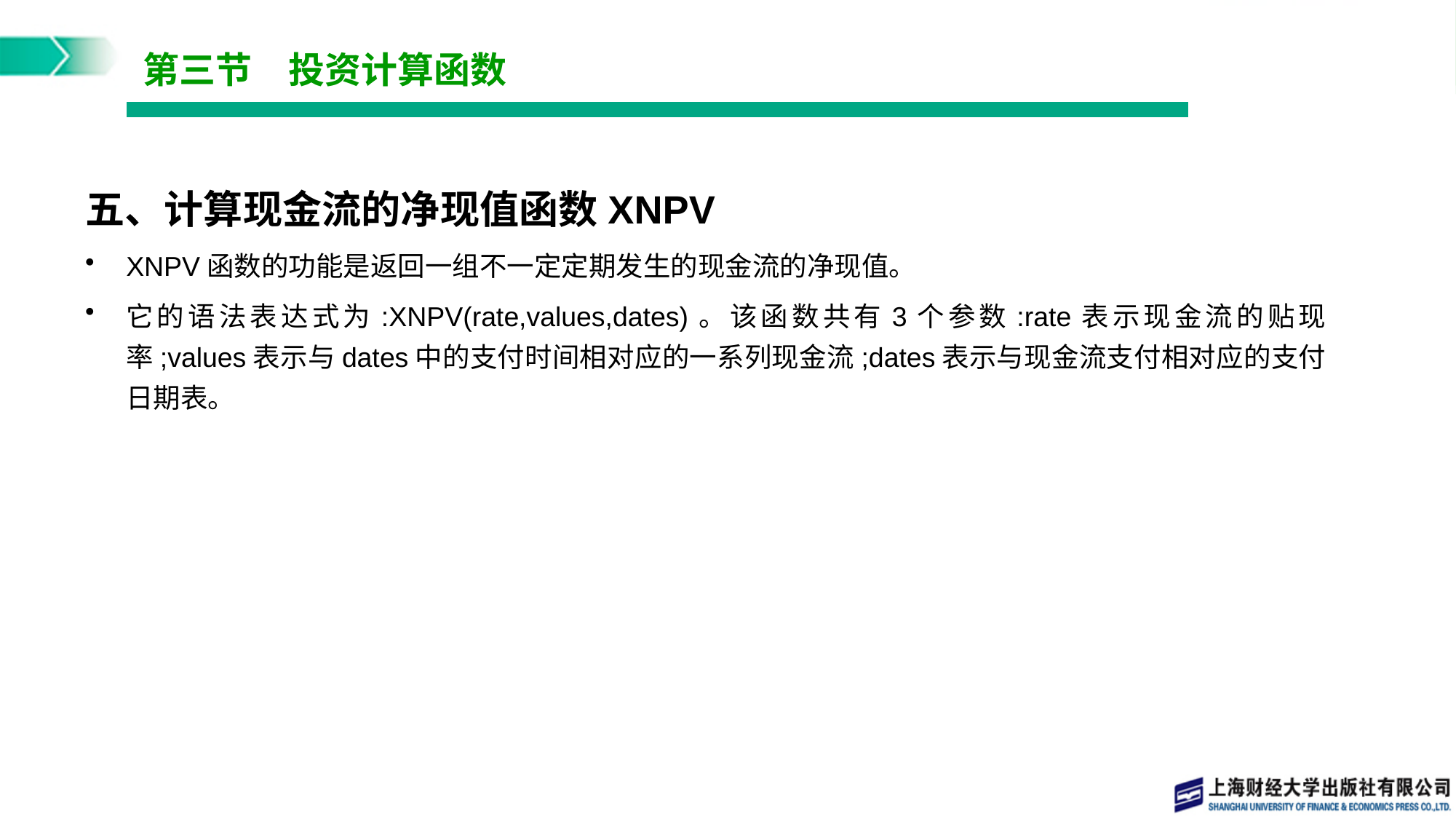

# 第三节　投资计算函数
五、计算现金流的净现值函数XNPV
XNPV函数的功能是返回一组不一定定期发生的现金流的净现值。
它的语法表达式为:XNPV(rate,values,dates)。该函数共有3个参数:rate表示现金流的贴现率;values表示与dates中的支付时间相对应的一系列现金流;dates表示与现金流支付相对应的支付日期表。